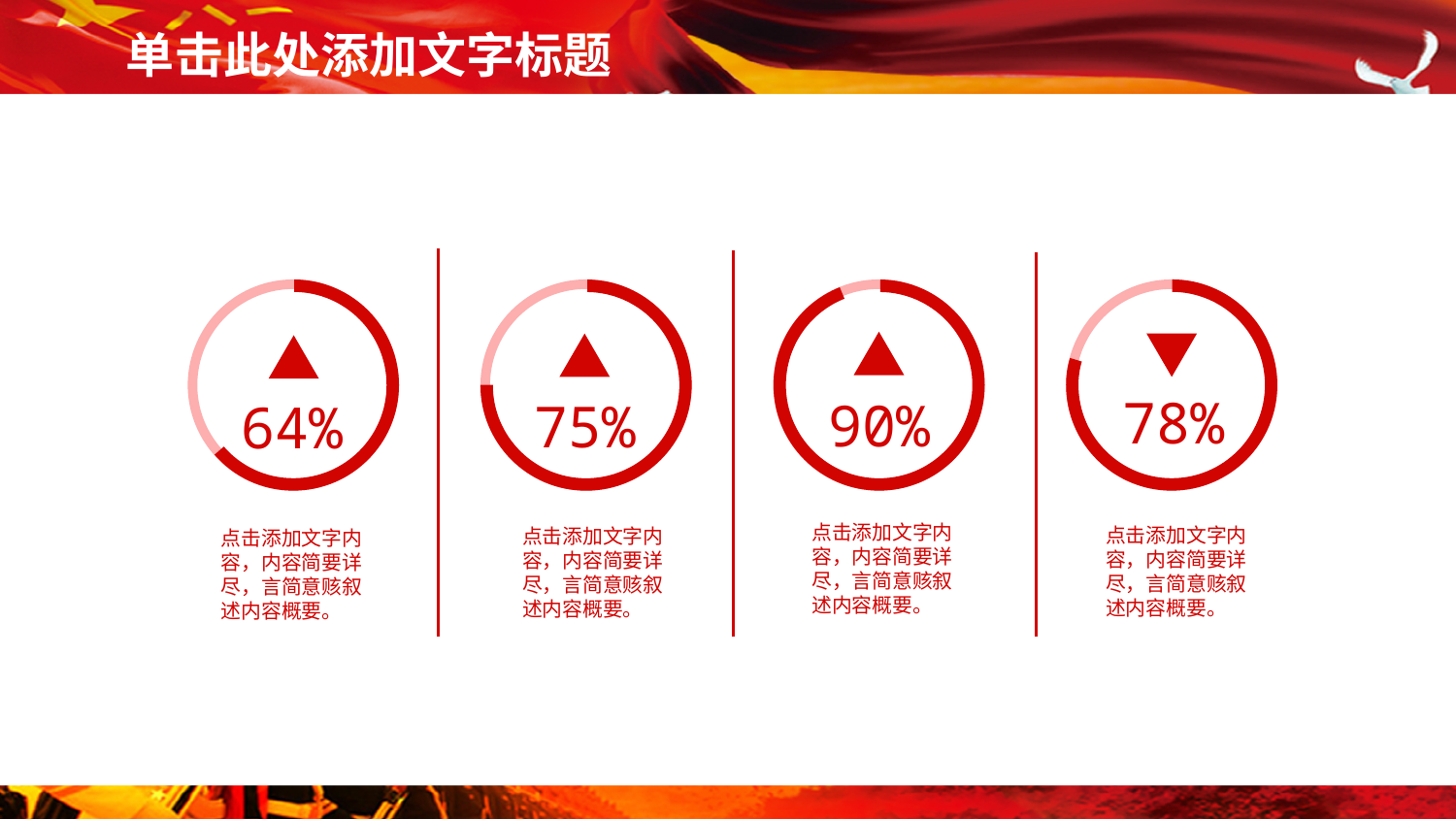

78%
90%
75%
64%
点击添加文字内
容，内容简要详
尽，言简意赅叙
述内容概要。
点击添加文字内
容，内容简要详
尽，言简意赅叙
述内容概要。
点击添加文字内
容，内容简要详
尽，言简意赅叙
述内容概要。
点击添加文字内
容，内容简要详
尽，言简意赅叙
述内容概要。
0.5 秒延迟符，无
意义，可删除.